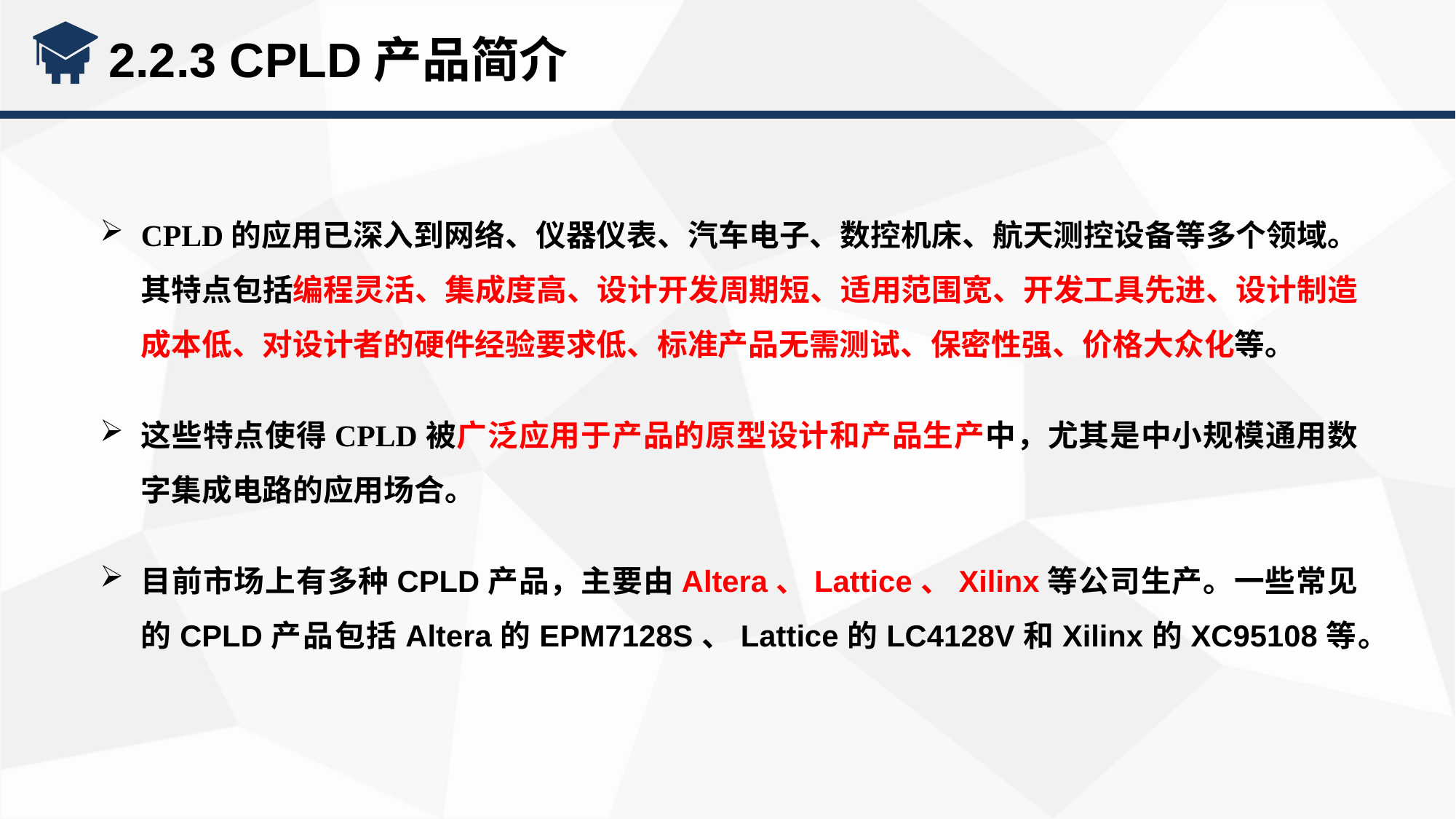

2.2.3 CPLD产品简介

CPLD的应用已深入到网络、仪器仪表、汽车电子、数控机床、航天测控设备等多个领域。其特点包括编程灵活、集成度高、设计开发周期短、适用范围宽、开发工具先进、设计制造成本低、对设计者的硬件经验要求低、标准产品无需测试、保密性强、价格大众化等。
这些特点使得CPLD被广泛应用于产品的原型设计和产品生产中，尤其是中小规模通用数字集成电路的应用场合。
目前市场上有多种CPLD产品，主要由Altera、Lattice、Xilinx等公司生产。一些常见的CPLD产品包括Altera的EPM7128S、Lattice的LC4128V和Xilinx的XC95108等。